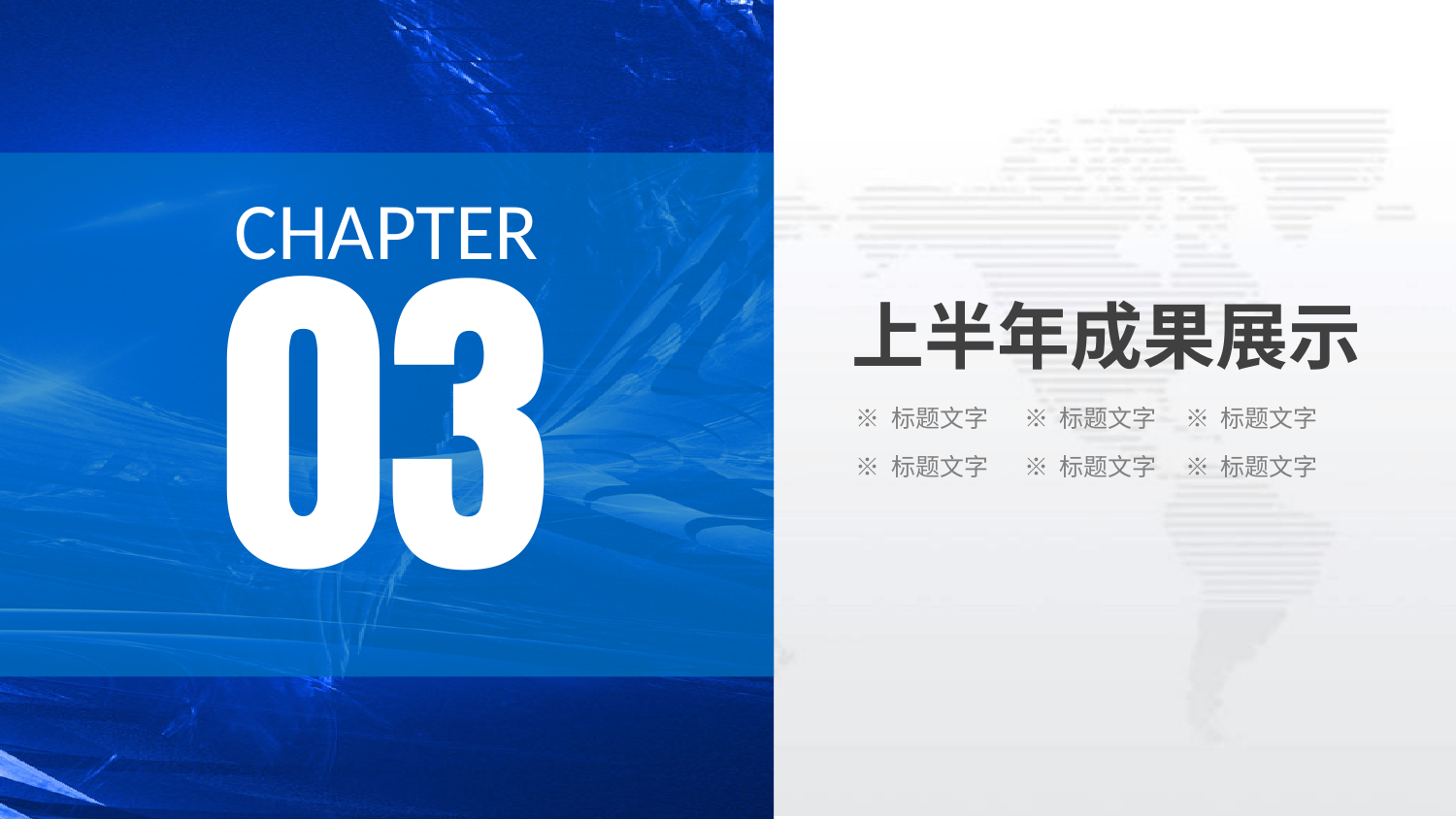

CHAPTER
03
上半年成果展示
※ 标题文字
※ 标题文字
※ 标题文字
※ 标题文字
※ 标题文字
※ 标题文字